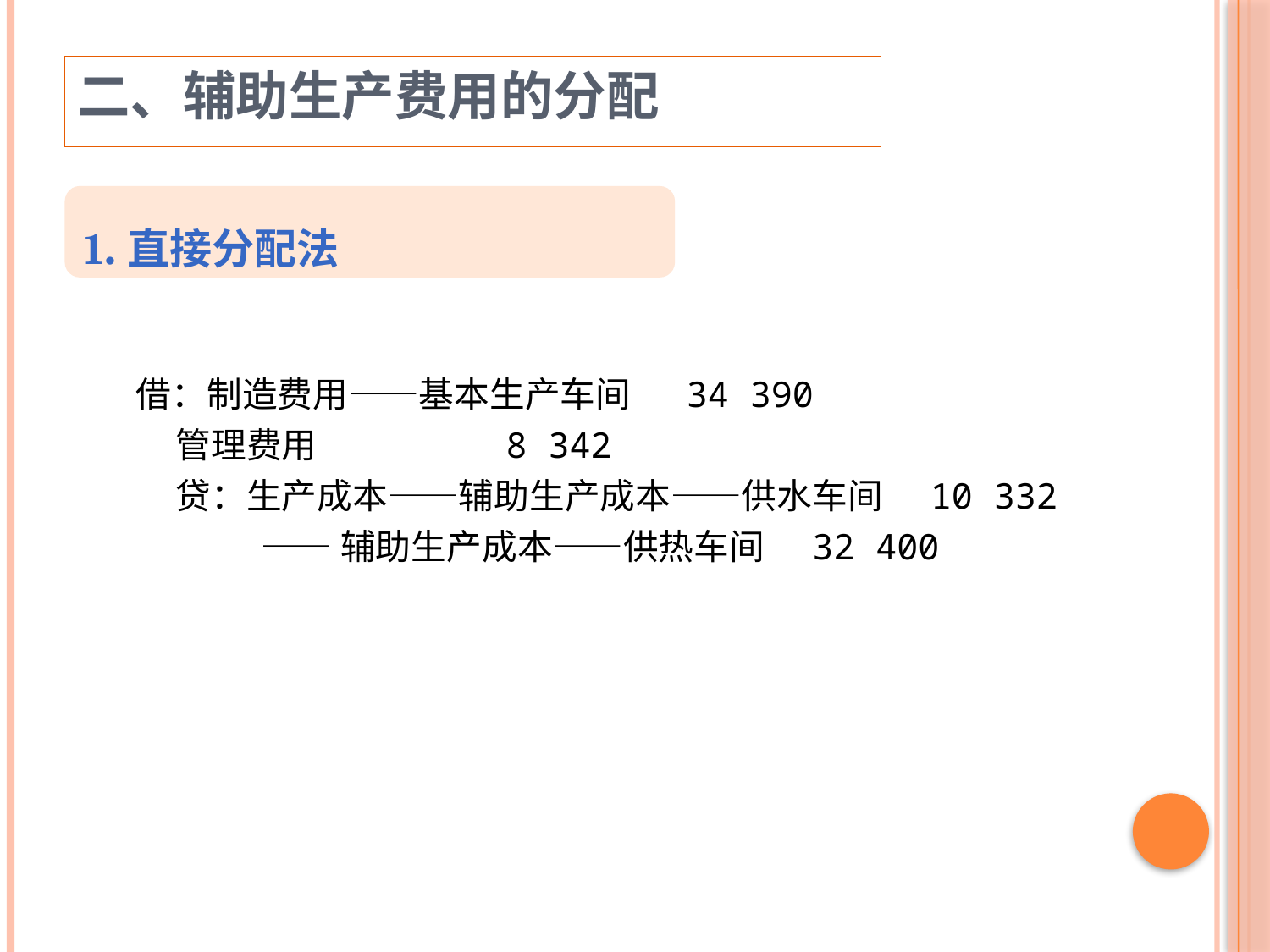

二、辅助生产费用的分配
1.直接分配法
借：制造费用——基本生产车间      34 390
    管理费用                       8 342
    贷：生产成本——辅助生产成本——供水车间     10 332
                ——辅助生产成本——供热车间     32 400